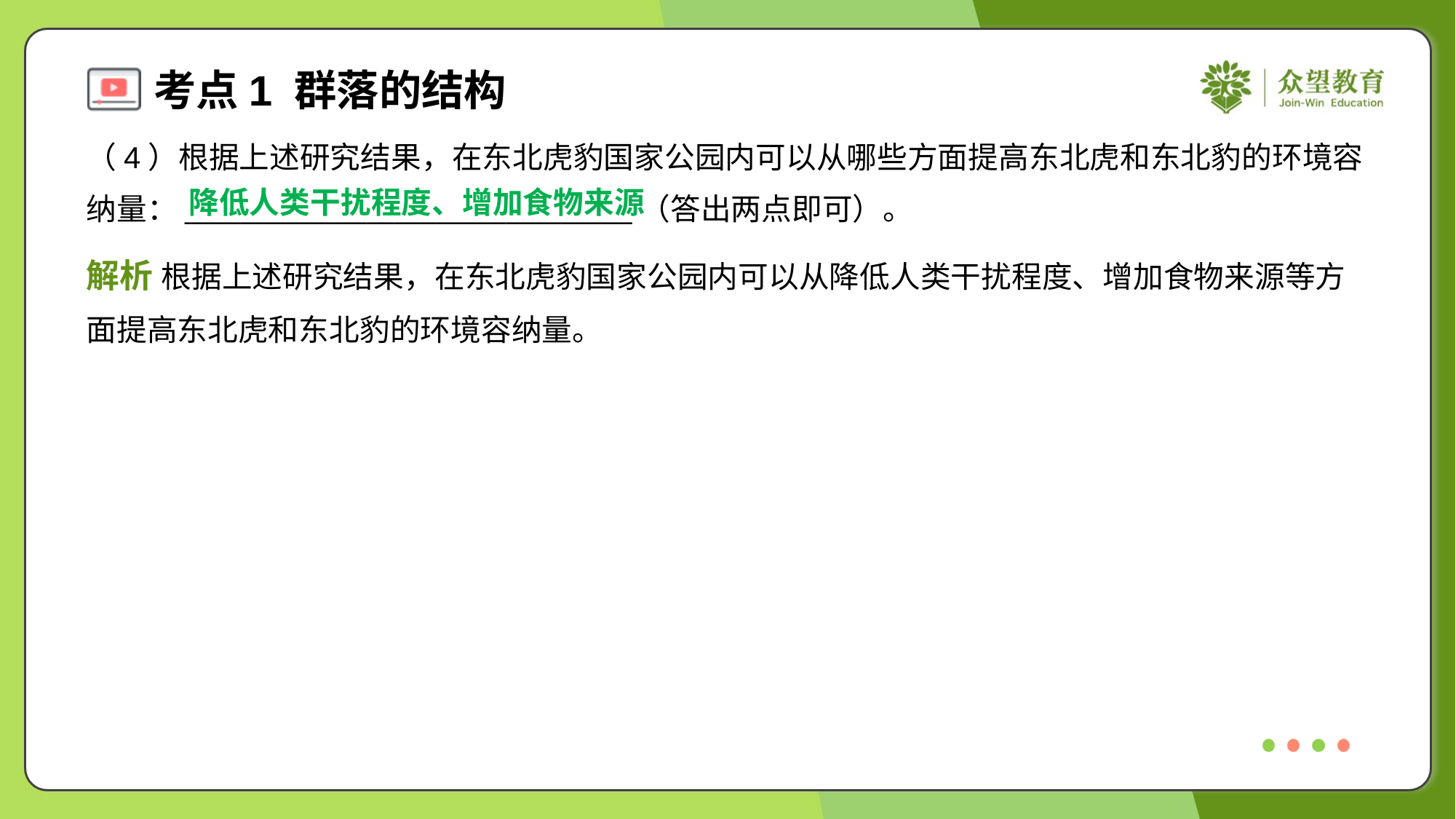

（4）根据上述研究结果，在东北虎豹国家公园内可以从哪些方面提高东北虎和东北豹的环境容
纳量：________________________________（答出两点即可）。
降低人类干扰程度、增加食物来源
解析 根据上述研究结果，在东北虎豹国家公园内可以从降低人类干扰程度、增加食物来源等方
面提高东北虎和东北豹的环境容纳量。